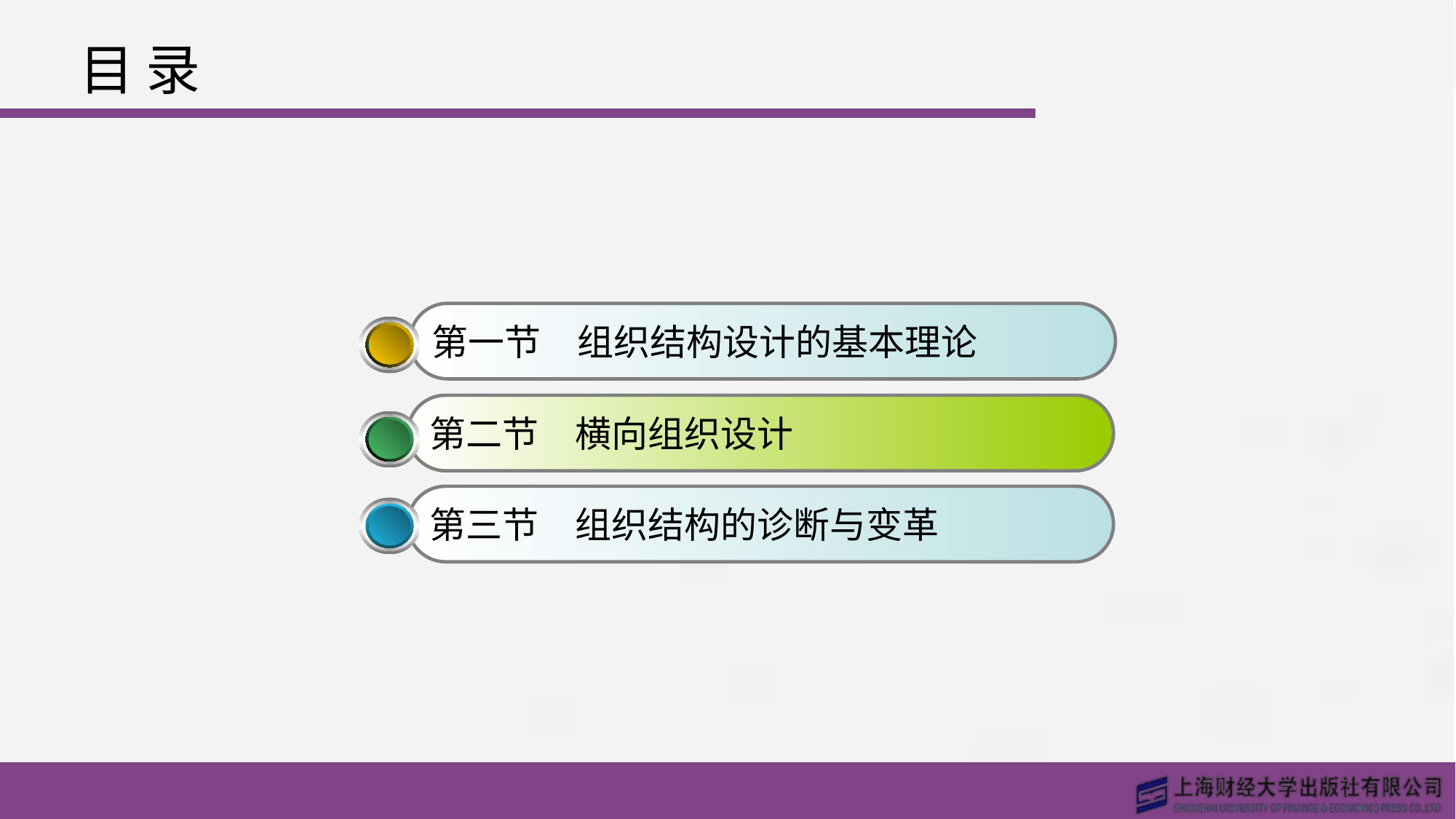

# 目 录

第一节　组织结构设计的基本理论

第二节　横向组织设计

第三节　组织结构的诊断与变革